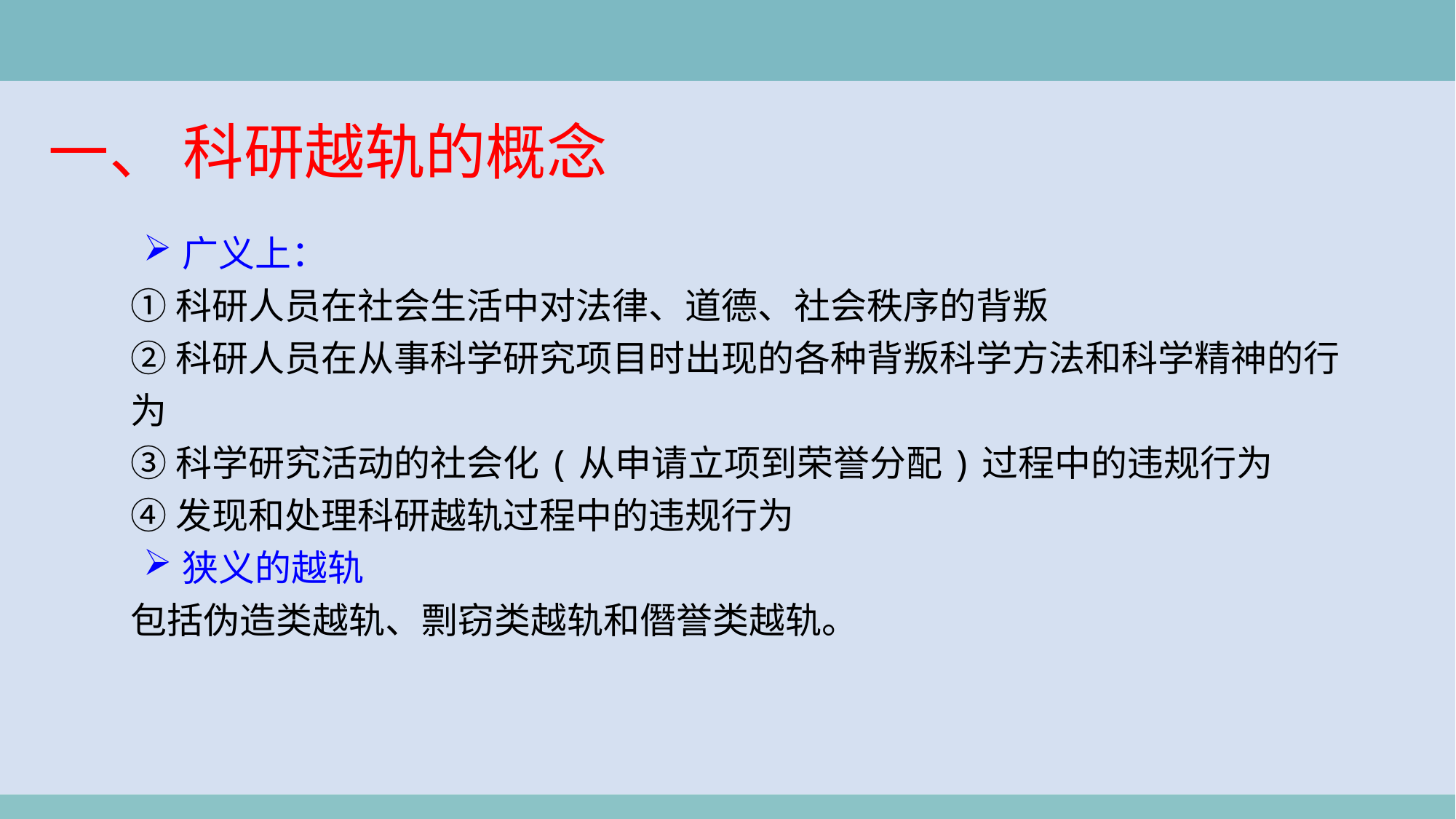

一、 科研越轨的概念
广义上：
①科研人员在社会生活中对法律、道德、社会秩序的背叛
②科研人员在从事科学研究项目时出现的各种背叛科学方法和科学精神的行为
③科学研究活动的社会化(从申请立项到荣誉分配)过程中的违规行为
④发现和处理科研越轨过程中的违规行为
狭义的越轨
包括伪造类越轨、剽窃类越轨和僭誉类越轨。